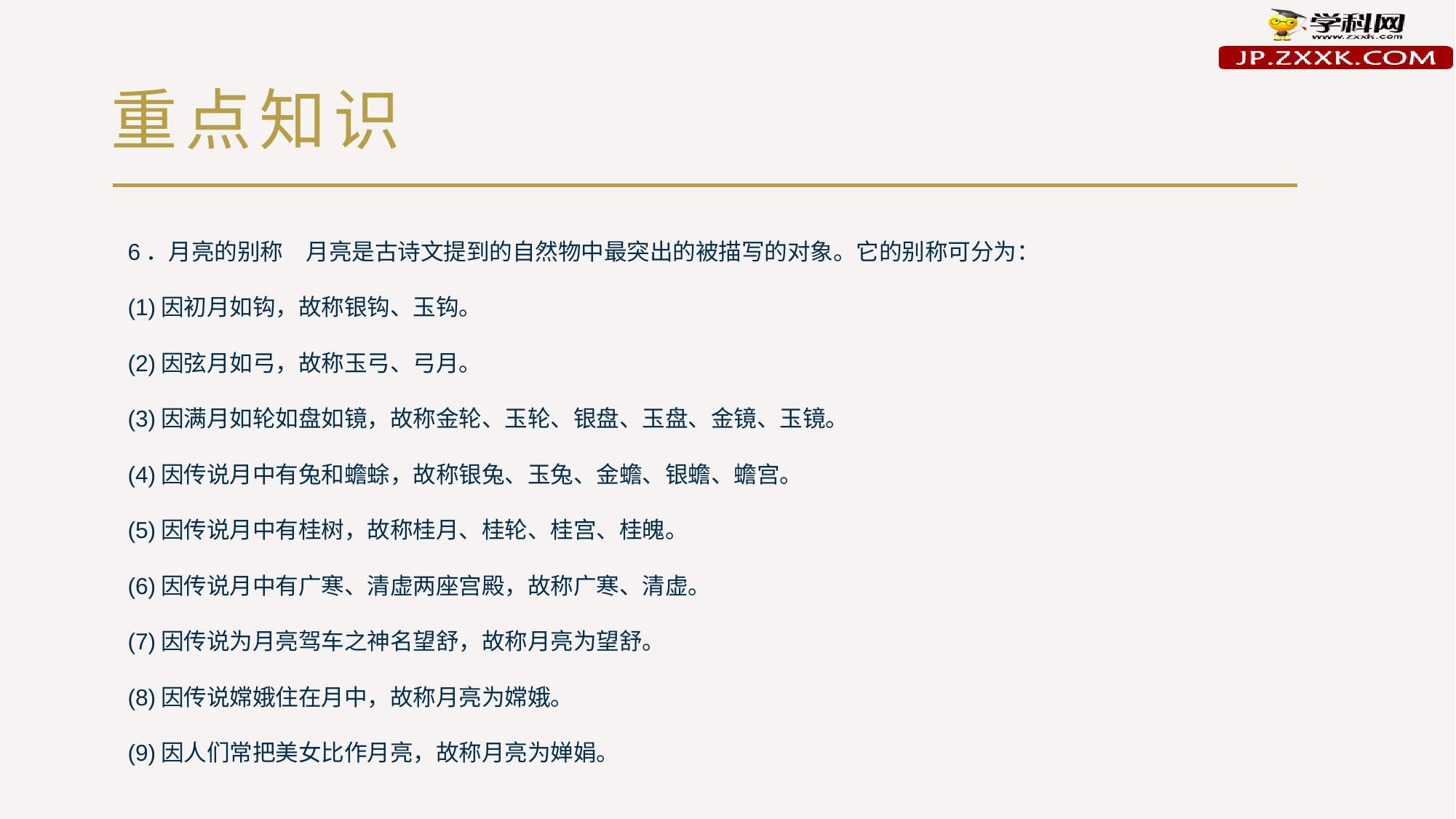

# 重点知识
6．月亮的别称　月亮是古诗文提到的自然物中最突出的被描写的对象。它的别称可分为：
(1)因初月如钩，故称银钩、玉钩。
(2)因弦月如弓，故称玉弓、弓月。
(3)因满月如轮如盘如镜，故称金轮、玉轮、银盘、玉盘、金镜、玉镜。
(4)因传说月中有兔和蟾蜍，故称银兔、玉兔、金蟾、银蟾、蟾宫。
(5)因传说月中有桂树，故称桂月、桂轮、桂宫、桂魄。
(6)因传说月中有广寒、清虚两座宫殿，故称广寒、清虚。
(7)因传说为月亮驾车之神名望舒，故称月亮为望舒。
(8)因传说嫦娥住在月中，故称月亮为嫦娥。
(9)因人们常把美女比作月亮，故称月亮为婵娟。